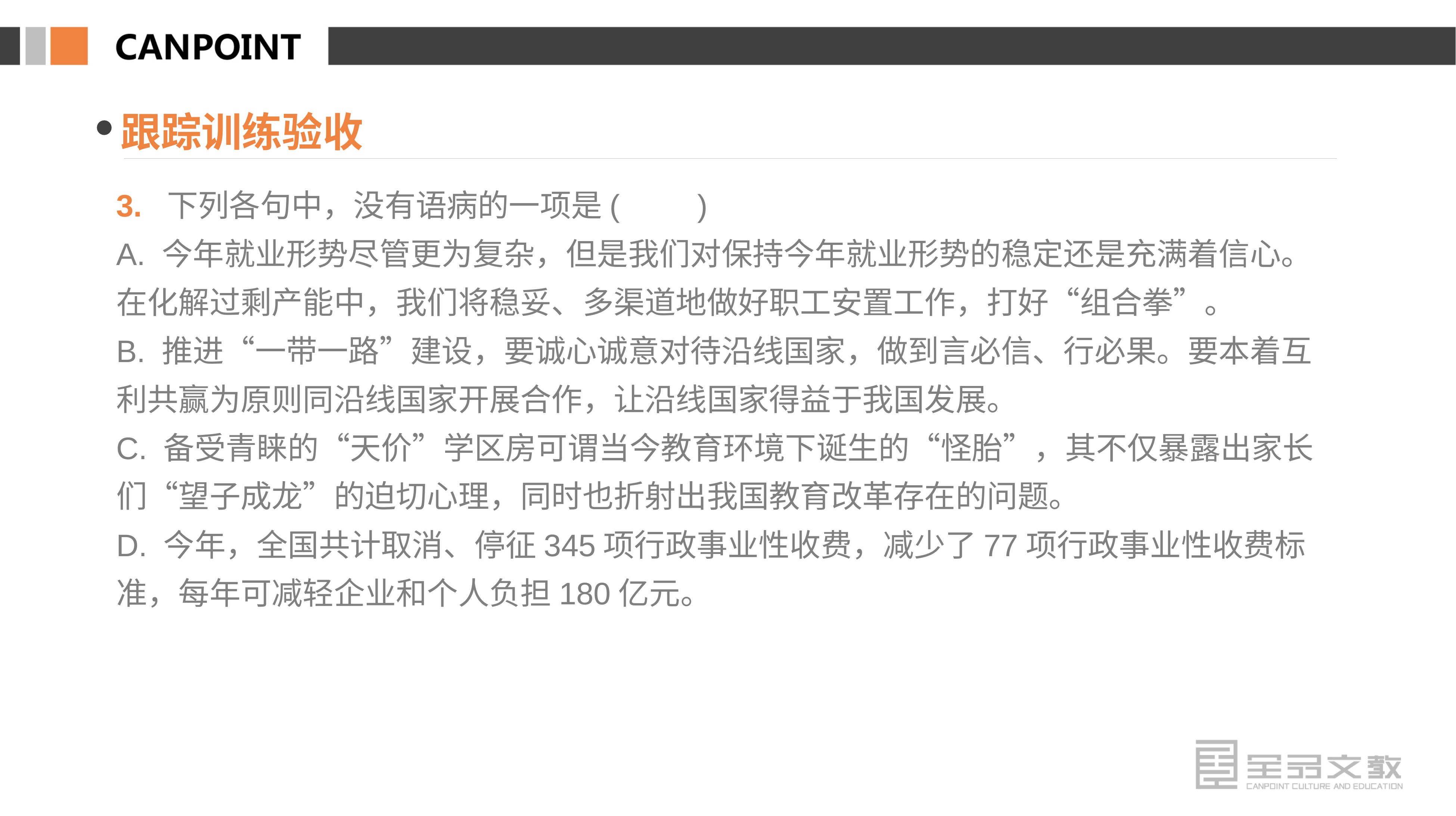

跟踪训练验收

3.  下列各句中，没有语病的一项是(　　)
A. 今年就业形势尽管更为复杂，但是我们对保持今年就业形势的稳定还是充满着信心。在化解过剩产能中，我们将稳妥、多渠道地做好职工安置工作，打好“组合拳”。
B. 推进“一带一路”建设，要诚心诚意对待沿线国家，做到言必信、行必果。要本着互利共赢为原则同沿线国家开展合作，让沿线国家得益于我国发展。
C. 备受青睐的“天价”学区房可谓当今教育环境下诞生的“怪胎”，其不仅暴露出家长们“望子成龙”的迫切心理，同时也折射出我国教育改革存在的问题。
D. 今年，全国共计取消、停征345项行政事业性收费，减少了77项行政事业性收费标准，每年可减轻企业和个人负担180亿元。